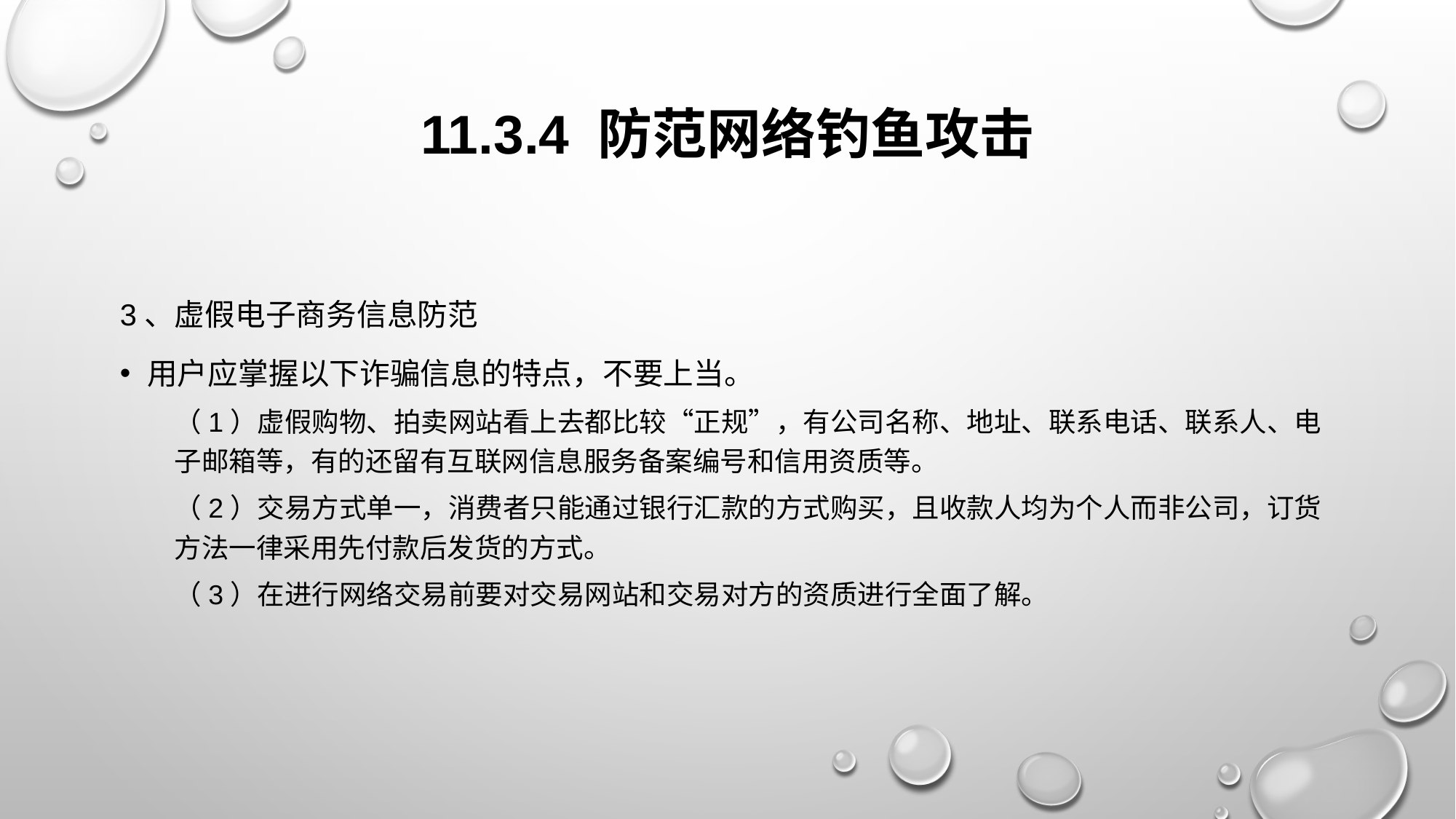

# 11.3.4 防范网络钓鱼攻击
3、虚假电子商务信息防范
用户应掌握以下诈骗信息的特点，不要上当。
（1）虚假购物、拍卖网站看上去都比较“正规”，有公司名称、地址、联系电话、联系人、电子邮箱等，有的还留有互联网信息服务备案编号和信用资质等。
（2）交易方式单一，消费者只能通过银行汇款的方式购买，且收款人均为个人而非公司，订货方法一律采用先付款后发货的方式。
（3）在进行网络交易前要对交易网站和交易对方的资质进行全面了解。